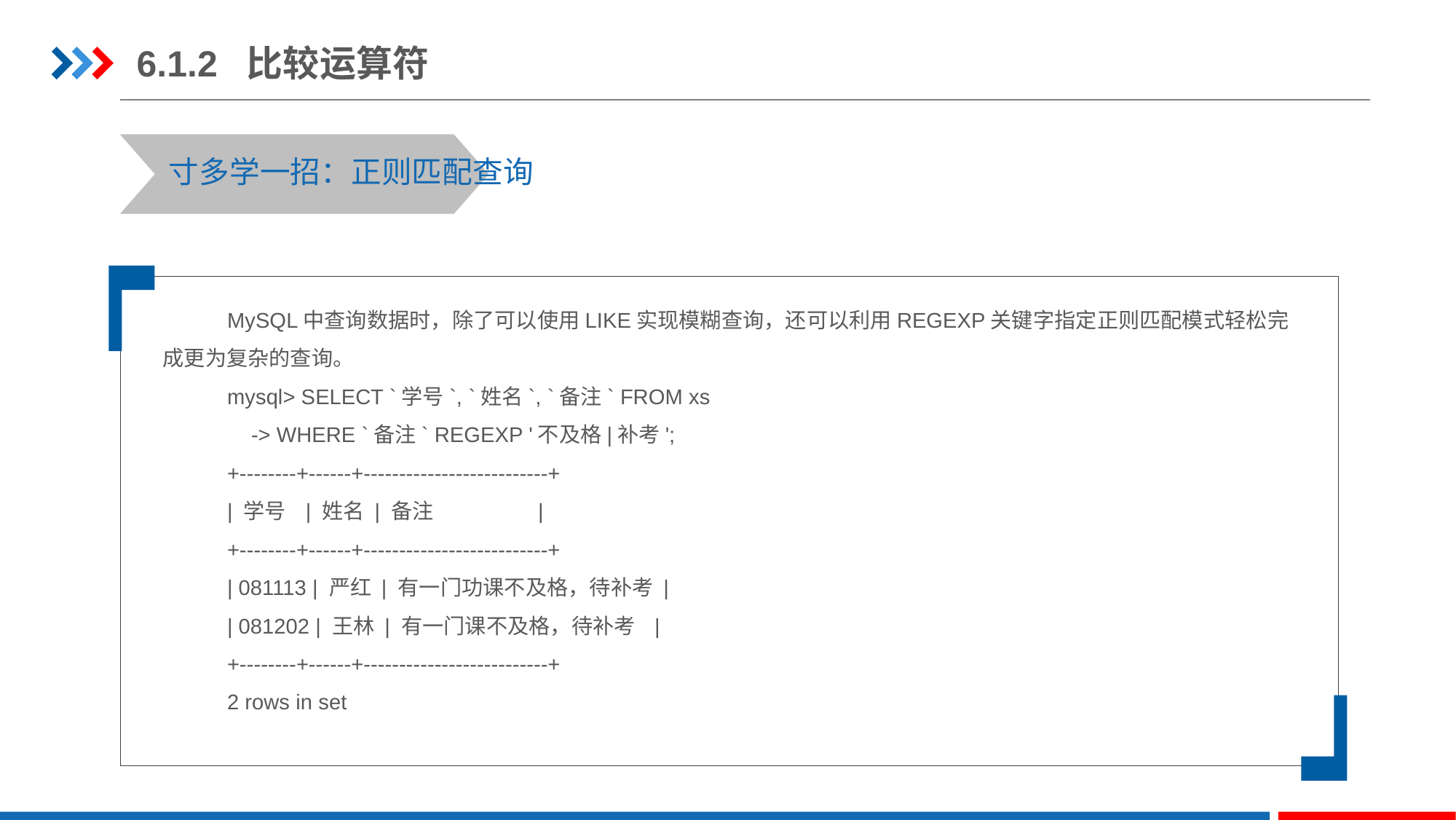

6.1.2  比较运算符

寸多学一招：正则匹配查询

MySQL中查询数据时，除了可以使用LIKE实现模糊查询，还可以利用REGEXP关键字指定正则匹配模式轻松完成更为复杂的查询。
mysql> SELECT `学号`, `姓名`, `备注` FROM xs
    -> WHERE `备注` REGEXP '不及格|补考';
+--------+------+--------------------------+
| 学号   | 姓名 | 备注                     |
+--------+------+--------------------------+
| 081113 | 严红 | 有一门功课不及格，待补考 |
| 081202 | 王林 | 有一门课不及格，待补考   |
+--------+------+--------------------------+
2 rows in set